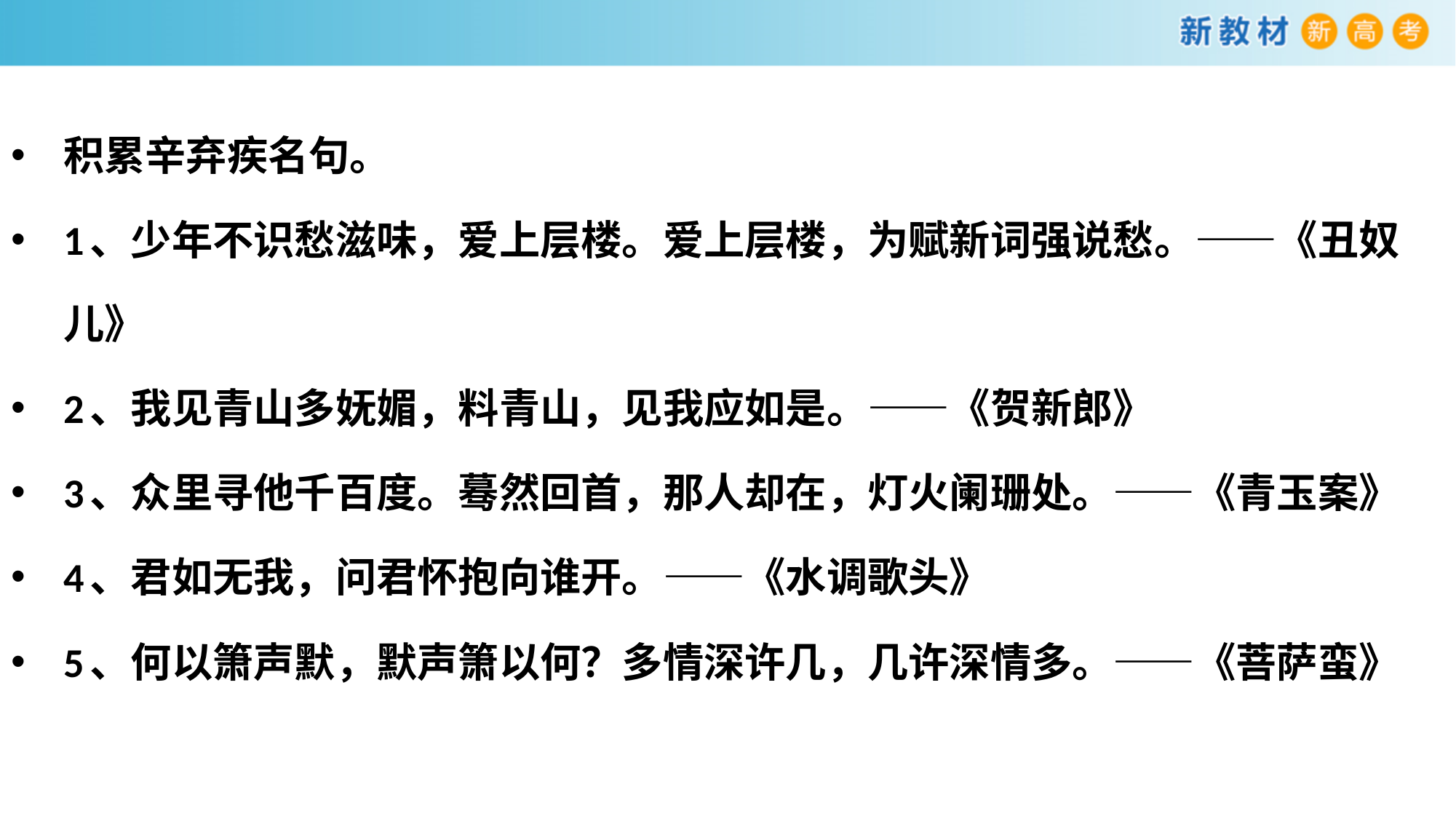

积累辛弃疾名句。
1、少年不识愁滋味，爱上层楼。爱上层楼，为赋新词强说愁。——《丑奴儿》
2、我见青山多妩媚，料青山，见我应如是。——《贺新郎》
3、众里寻他千百度。蓦然回首，那人却在，灯火阑珊处。——《青玉案》
4、君如无我，问君怀抱向谁开。——《水调歌头》
5、何以箫声默，默声箫以何？多情深许几，几许深情多。——《菩萨蛮》